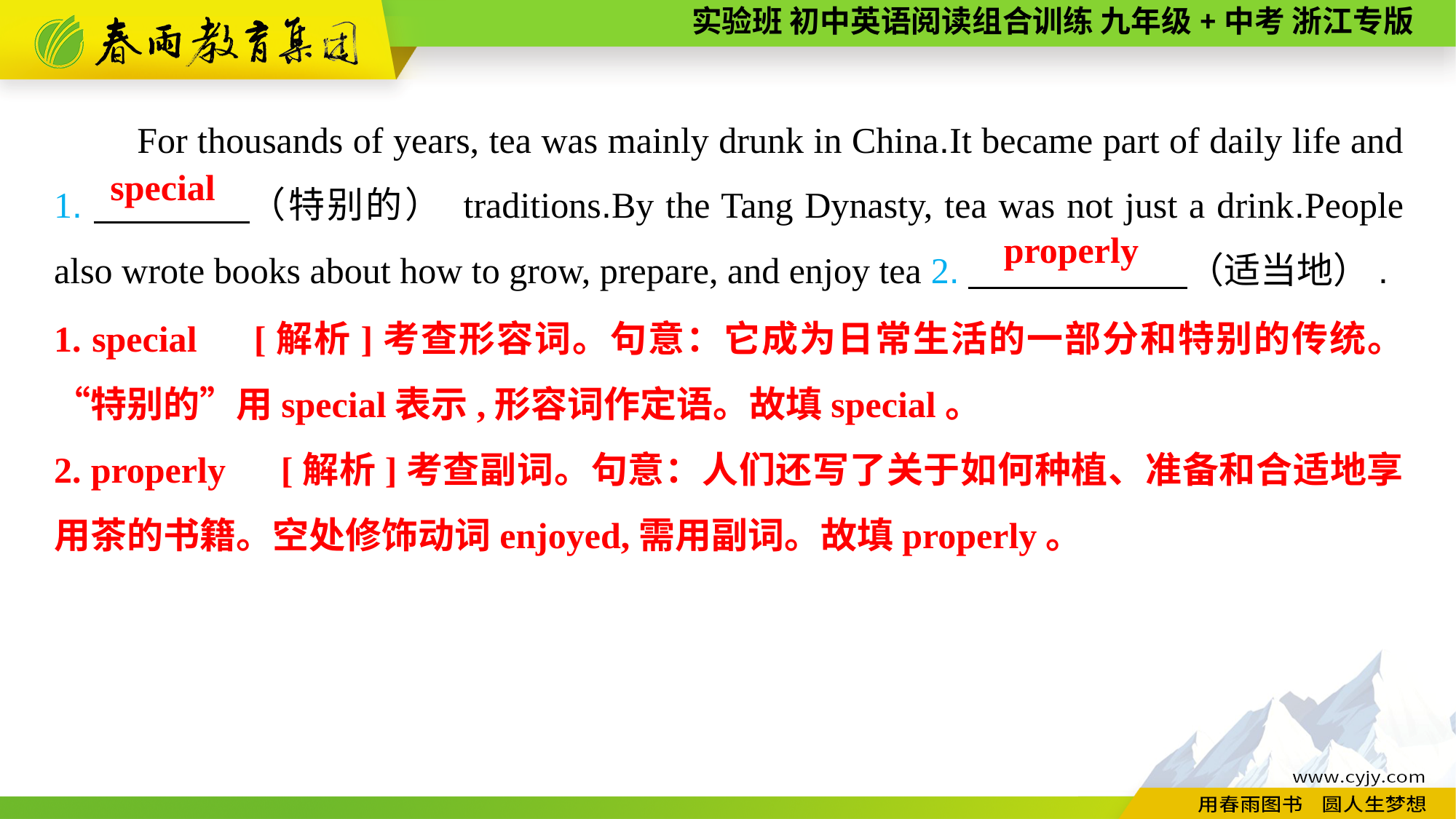

For thousands of years, tea was mainly drunk in China.It became part of daily life and 1.　　　　（特别的） traditions.By the Tang Dynasty, tea was not just a drink.People also wrote books about how to grow, prepare, and enjoy tea 2.　         　　　（适当地）.
special
properly
1. special　[解析]考查形容词。句意：它成为日常生活的一部分和特别的传统。“特别的”用special表示,形容词作定语。故填special。
2. properly　[解析]考查副词。句意：人们还写了关于如何种植、准备和合适地享用茶的书籍。空处修饰动词enjoyed,需用副词。故填properly。